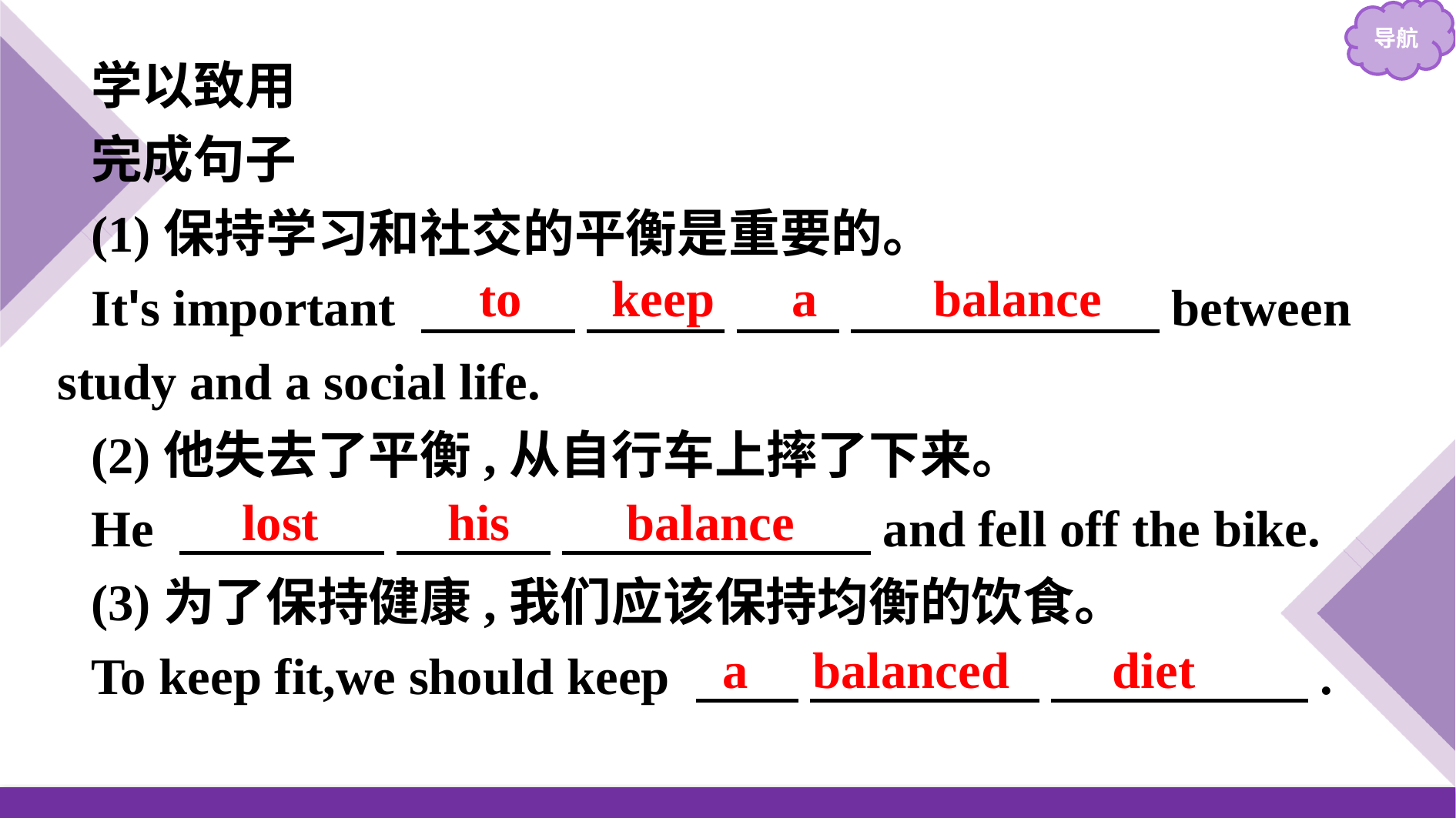

学以致用
完成句子
(1)保持学习和社交的平衡是重要的。
It's important 　　　 　   　 　　 　　　　　　between study and a social life.
(2)他失去了平衡,从自行车上摔了下来。
He 　　　　 　　　 　　　　　　and fell off the bike.
(3)为了保持健康,我们应该保持均衡的饮食。
To keep fit,we should keep 　　 　　  　　 　　　　　.
to       keep      a         balance
lost          his         balance
a     balanced        diet